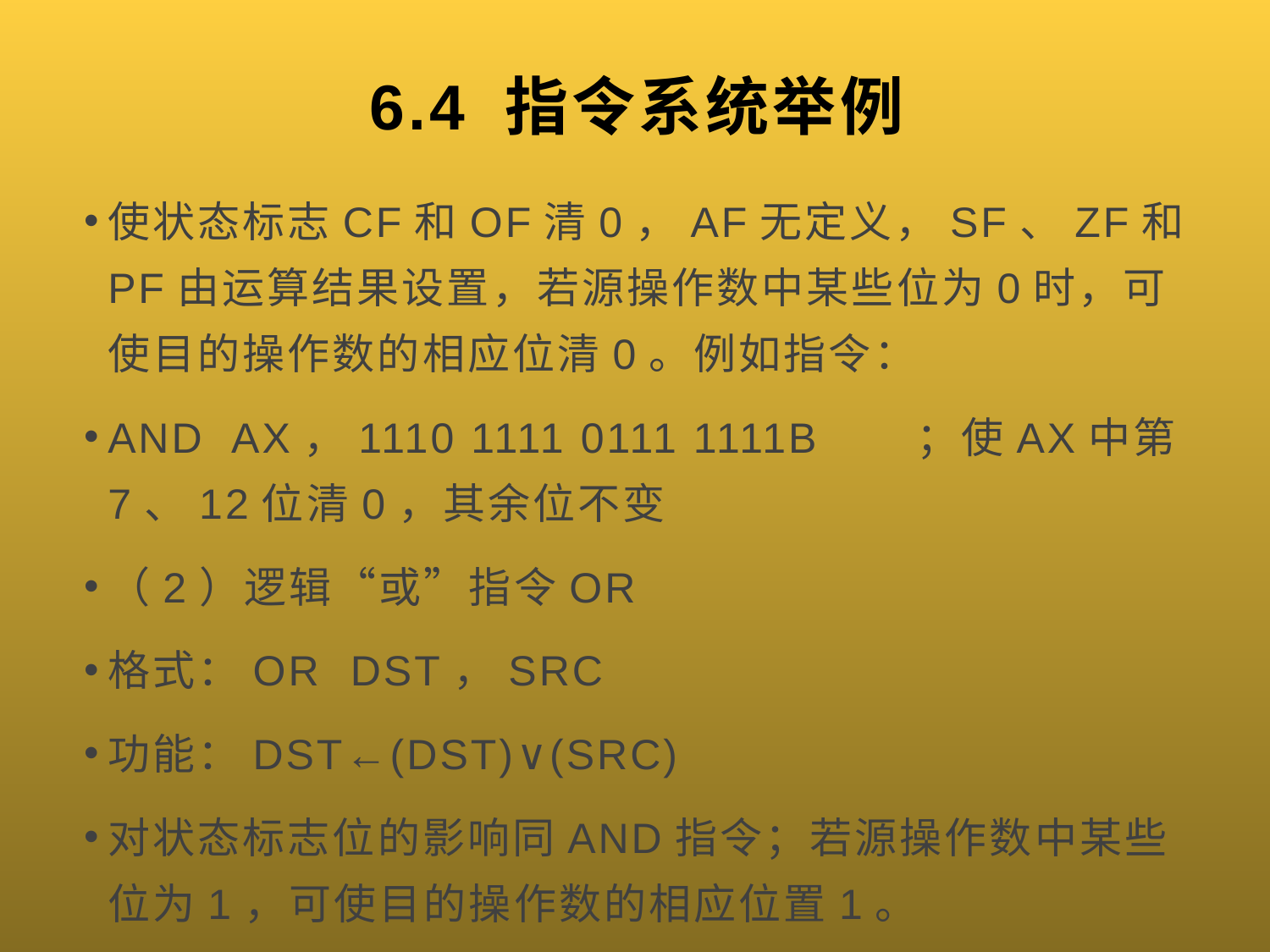

# 6.4 指令系统举例
使状态标志CF和OF清0，AF无定义，SF、ZF和PF由运算结果设置，若源操作数中某些位为0时，可使目的操作数的相应位清0。例如指令：
AND  AX，1110 1111 0111 1111B      ；使AX中第7、12位清0，其余位不变
（2）逻辑“或”指令OR
格式：OR  DST，SRC
功能：DST←(DST)∨(SRC)
对状态标志位的影响同AND指令；若源操作数中某些位为1，可使目的操作数的相应位置1。